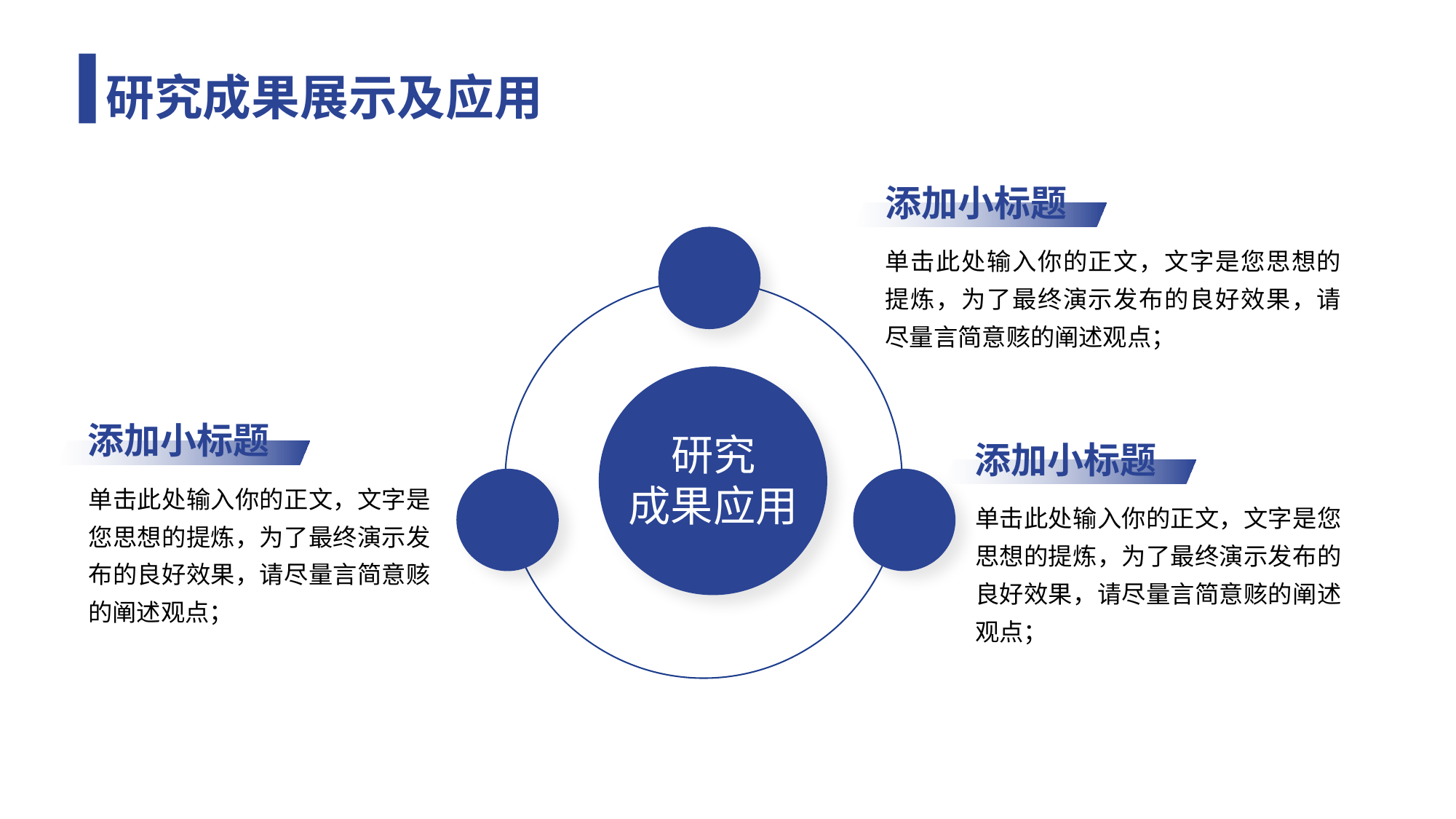

# 研究成果展示及应用
添加小标题

单击此处输入你的正文，文字是您思想的提炼，为了最终演示发布的良好效果，请尽量言简意赅的阐述观点；

01

添加小标题

单击此处输入你的正文，文字是您思想的提炼，为了最终演示发布的良好效果，请尽量言简意赅的阐述观点；
研究
成果应用
添加小标题

单击此处输入你的正文，文字是您思想的提炼，为了最终演示发布的良好效果，请尽量言简意赅的阐述观点；

02

03